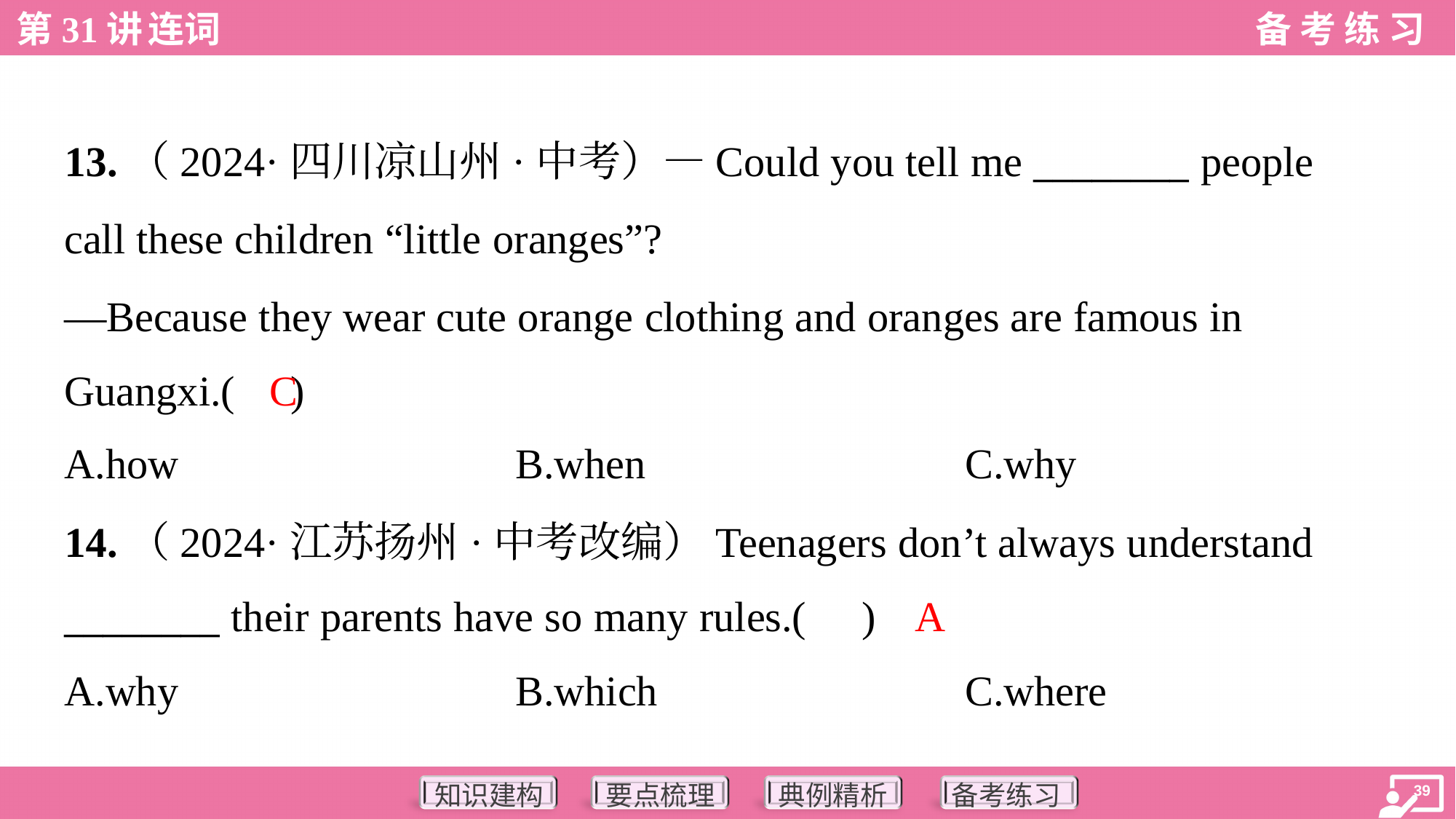

13.（2024·四川凉山州·中考）—Could you tell me ________ people
call these children “little oranges”?
—Because they wear cute orange clothing and oranges are famous in
Guangxi.(     )
C
A.how	B.when	C.why
14.（2024·江苏扬州·中考改编）Teenagers don’t always understand
________ their parents have so many rules.(     )
A
A.why	B.which	C.where